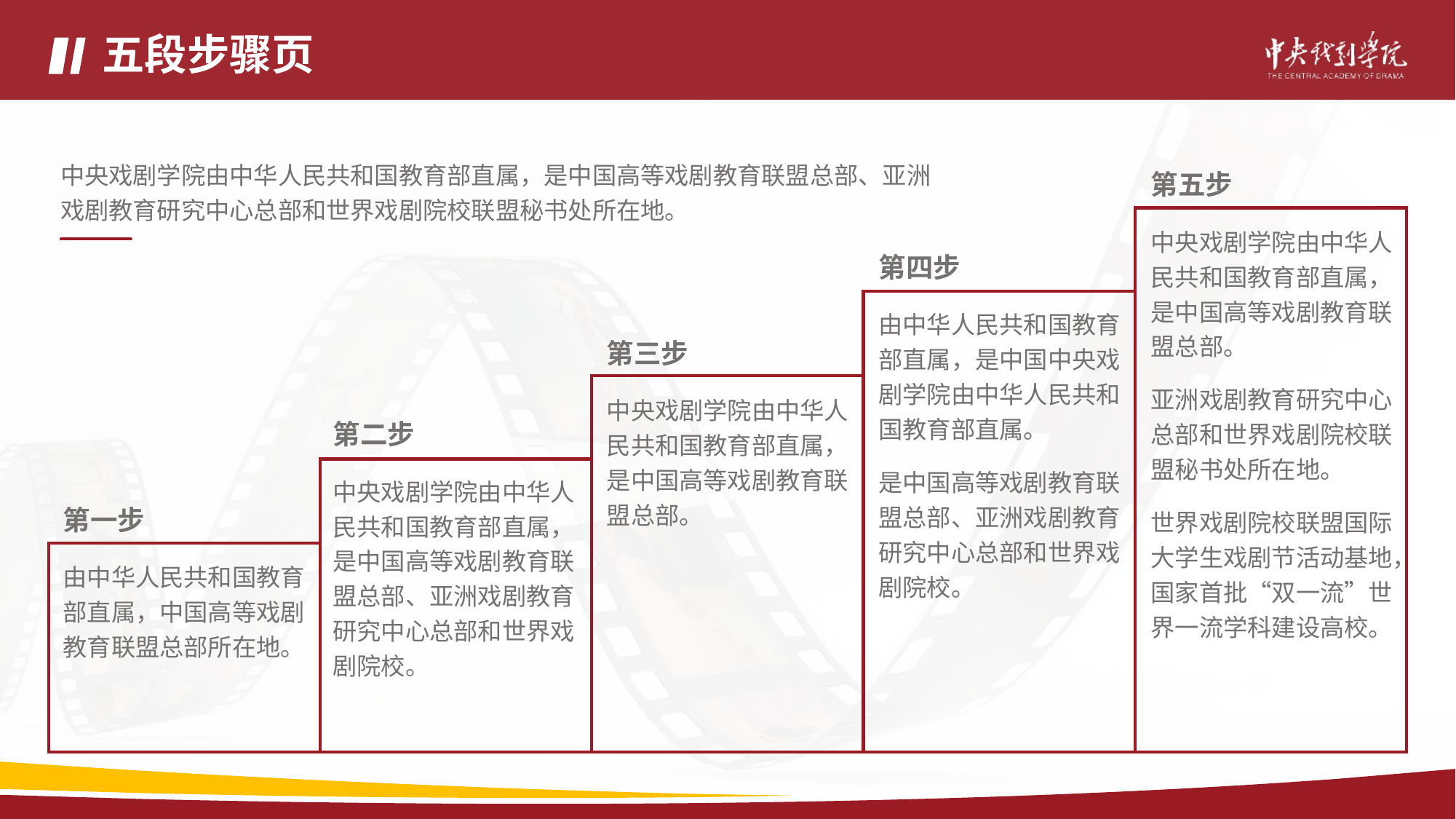

# 五段步骤页
中央戏剧学院由中华人民共和国教育部直属，是中国高等戏剧教育联盟总部、亚洲戏剧教育研究中心总部和世界戏剧院校联盟秘书处所在地。
第五步

中央戏剧学院由中华人民共和国教育部直属，是中国高等戏剧教育联盟总部。
亚洲戏剧教育研究中心总部和世界戏剧院校联盟秘书处所在地。
世界戏剧院校联盟国际大学生戏剧节活动基地，国家首批“双一流”世界一流学科建设高校。
第四步

由中华人民共和国教育部直属，是中国中央戏剧学院由中华人民共和国教育部直属。
是中国高等戏剧教育联盟总部、亚洲戏剧教育研究中心总部和世界戏剧院校。
第三步

中央戏剧学院由中华人民共和国教育部直属，是中国高等戏剧教育联盟总部。
第二步

中央戏剧学院由中华人民共和国教育部直属，是中国高等戏剧教育联盟总部、亚洲戏剧教育研究中心总部和世界戏剧院校。
第一步

由中华人民共和国教育部直属，中国高等戏剧教育联盟总部所在地。